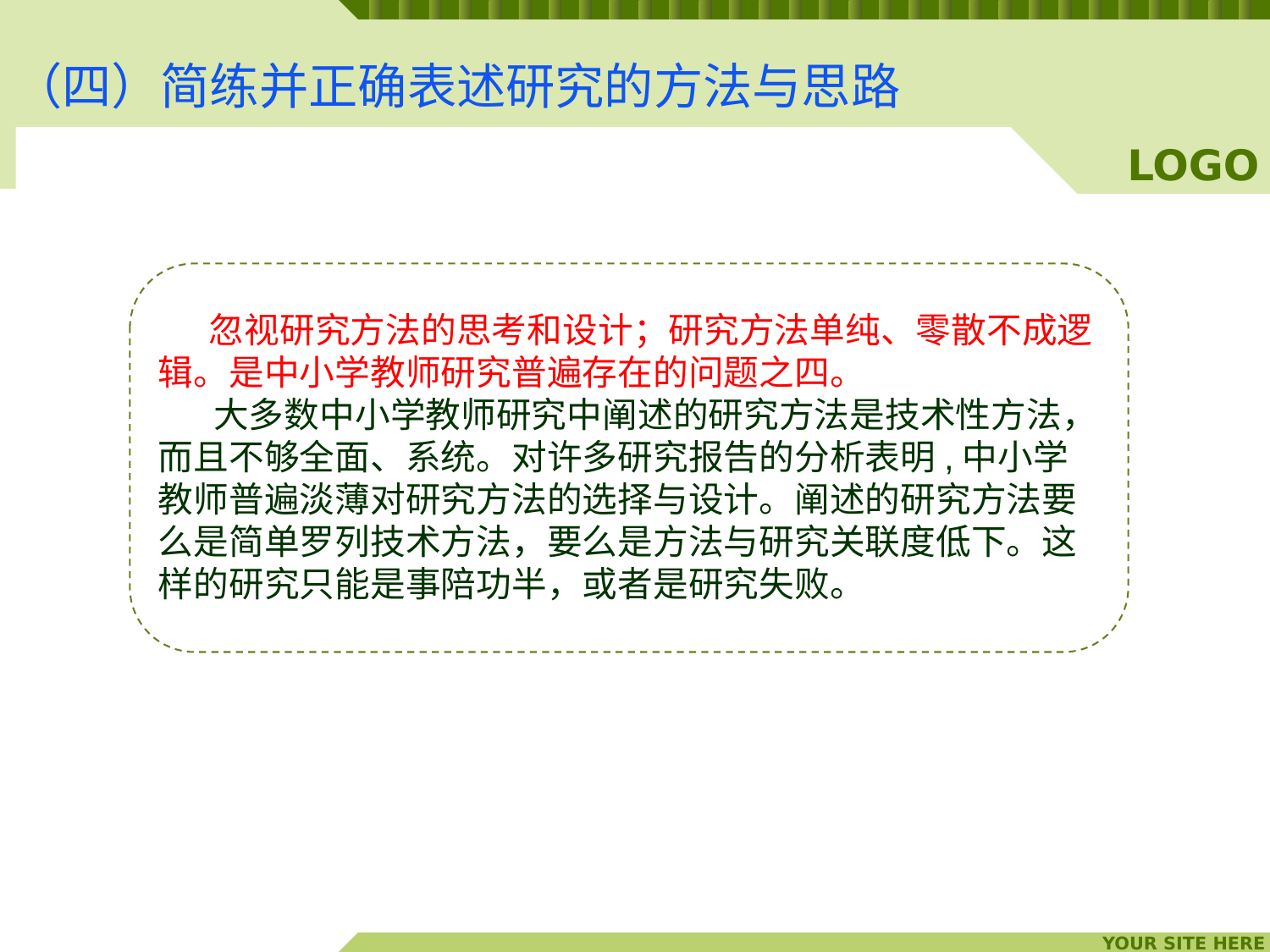

# （四）简练并正确表述研究的方法与思路

      忽视研究方法的思考和设计；研究方法单纯、零散不成逻辑。是中小学教师研究普遍存在的问题之四。
      大多数中小学教师研究中阐述的研究方法是技术性方法，而且不够全面、系统。对许多研究报告的分析表明,中小学教师普遍淡薄对研究方法的选择与设计。阐述的研究方法要么是简单罗列技术方法，要么是方法与研究关联度低下。这样的研究只能是事陪功半，或者是研究失败。